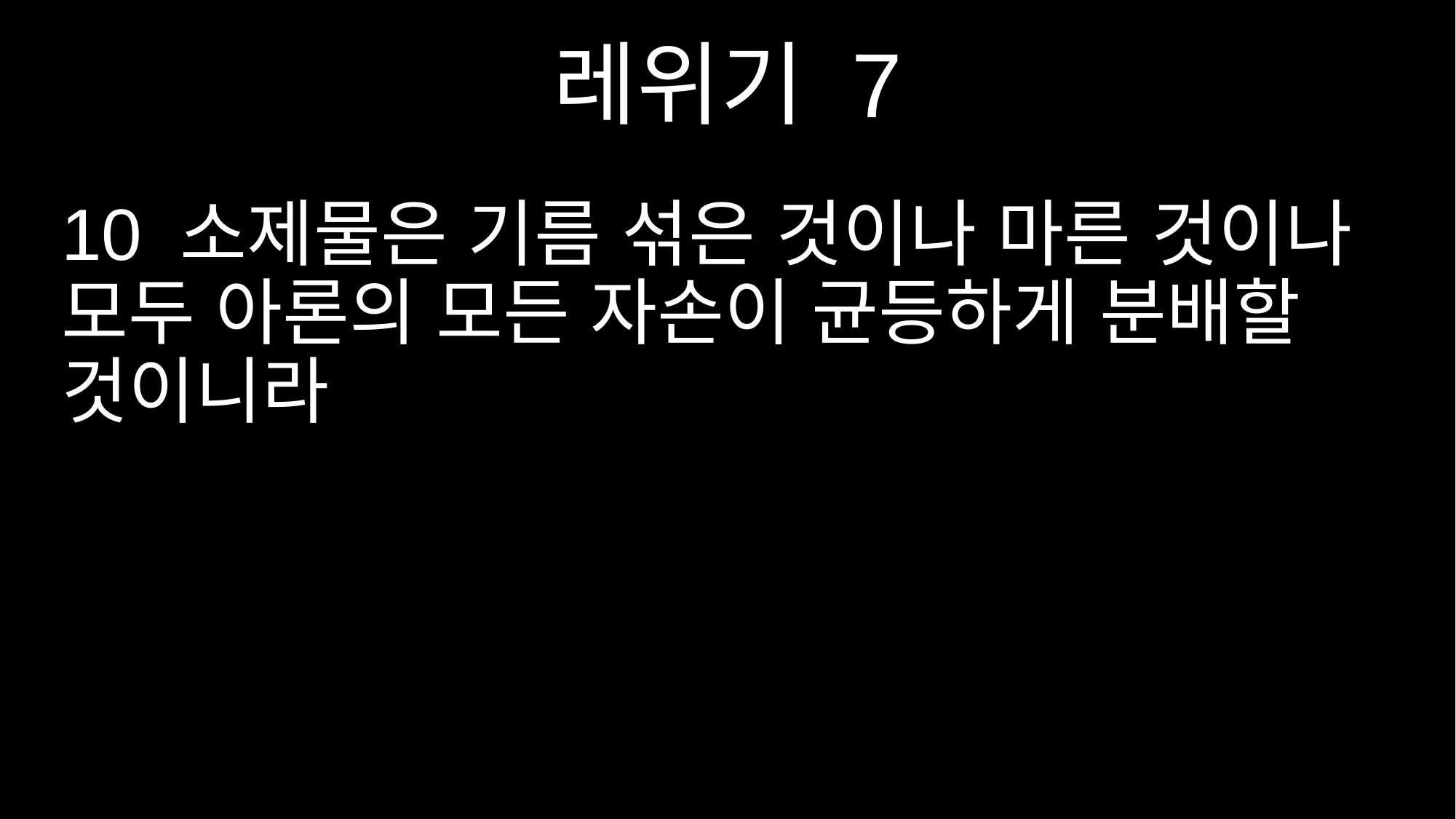

레위기 7
10 소제물은 기름 섞은 것이나 마른 것이나 모두 아론의 모든 자손이 균등하게 분배할 것이니라